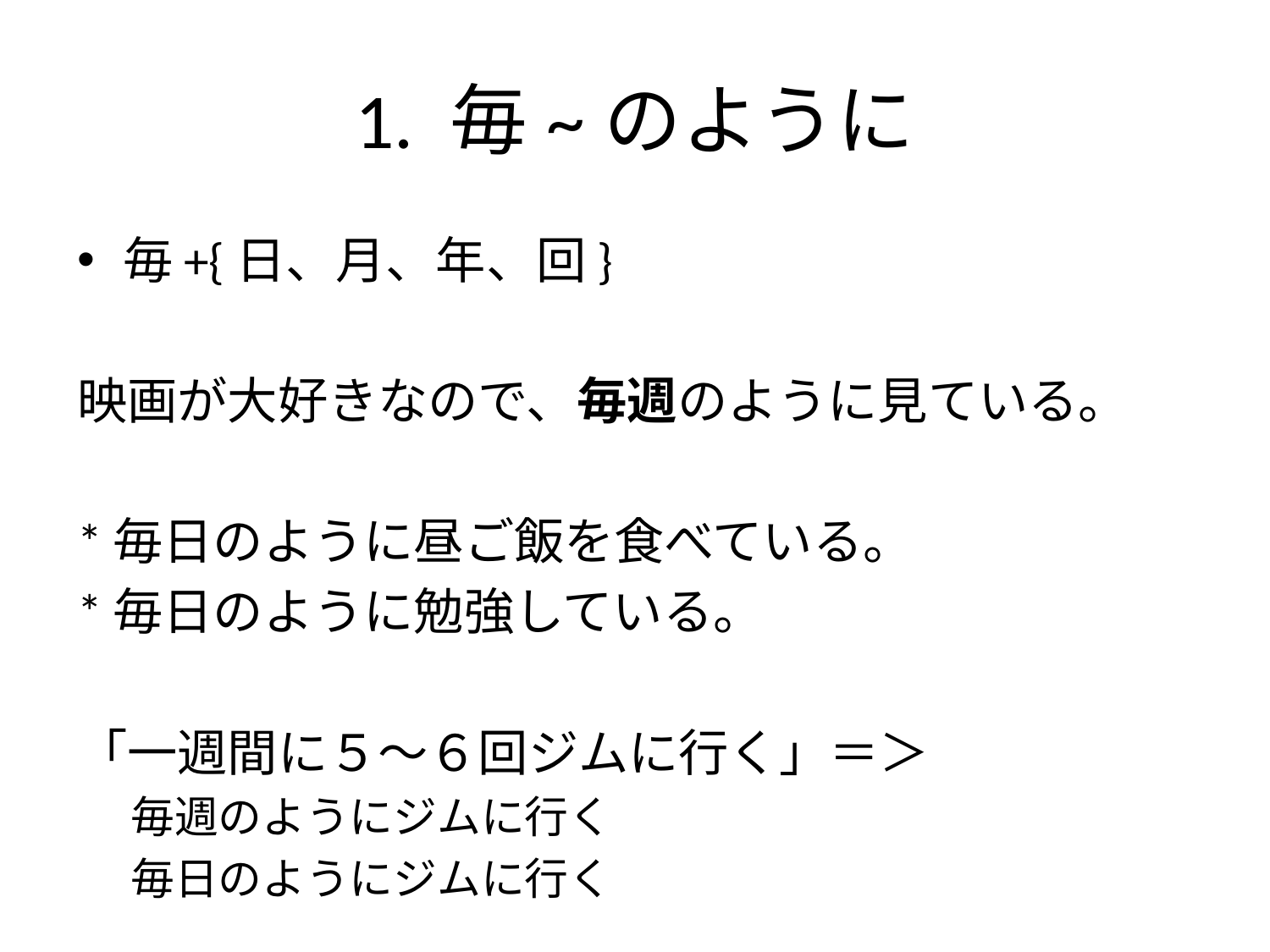

# 1. 毎~のように
毎+{日、月、年、回}

映画が大好きなので、毎週のように見ている。

*毎日のように昼ご飯を食べている。
*毎日のように勉強している。

「一週間に５〜６回ジムに行く」＝＞
毎週のようにジムに行く
毎日のようにジムに行く